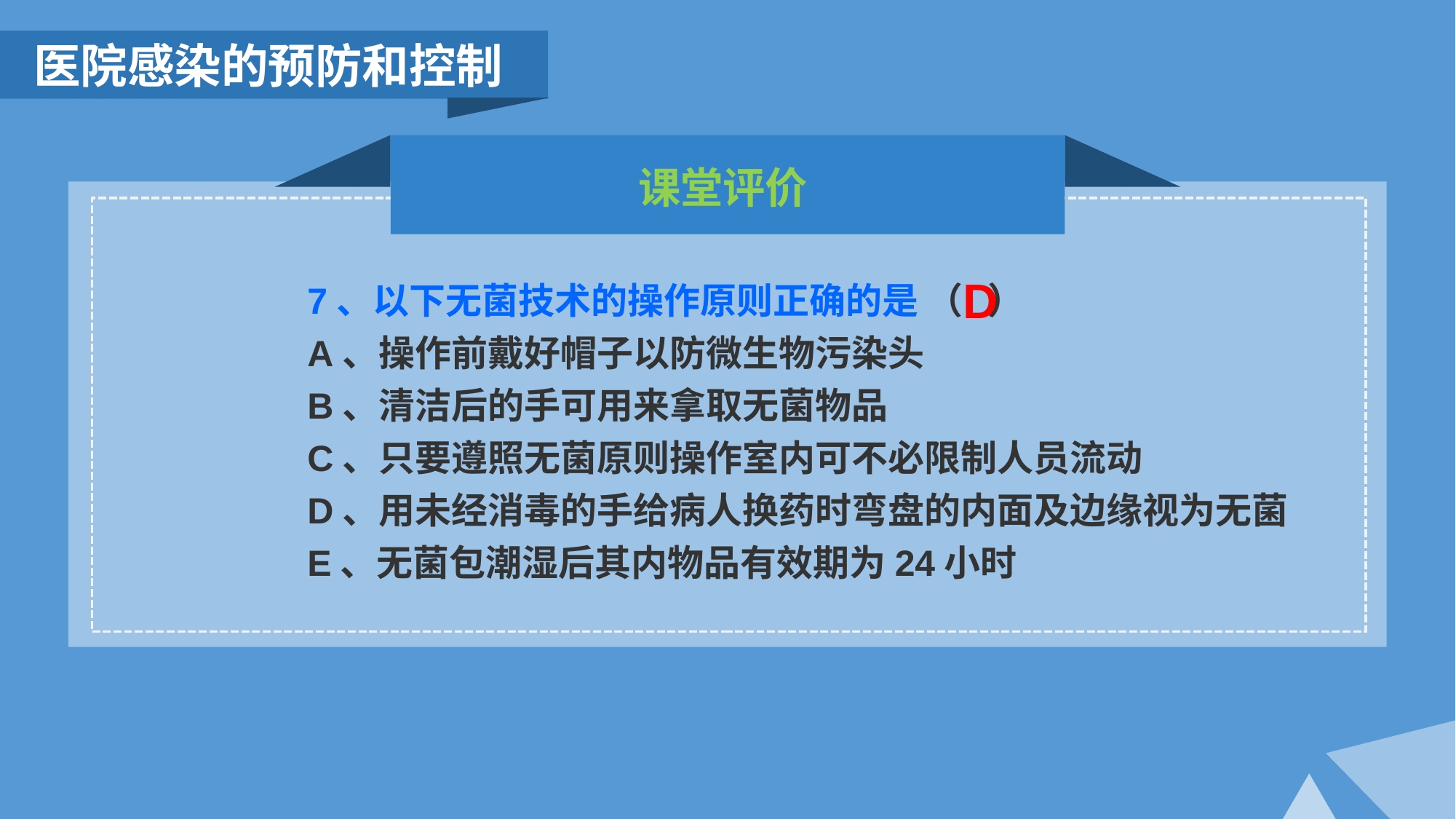

医院感染的预防和控制

课堂评价

D
7、以下无菌技术的操作原则正确的是 （   ）
A、操作前戴好帽子以防微生物污染头
B、清洁后的手可用来拿取无菌物品
C、只要遵照无菌原则操作室内可不必限制人员流动
D、用未经消毒的手给病人换药时弯盘的内面及边缘视为无菌
E、无菌包潮湿后其内物品有效期为24小时